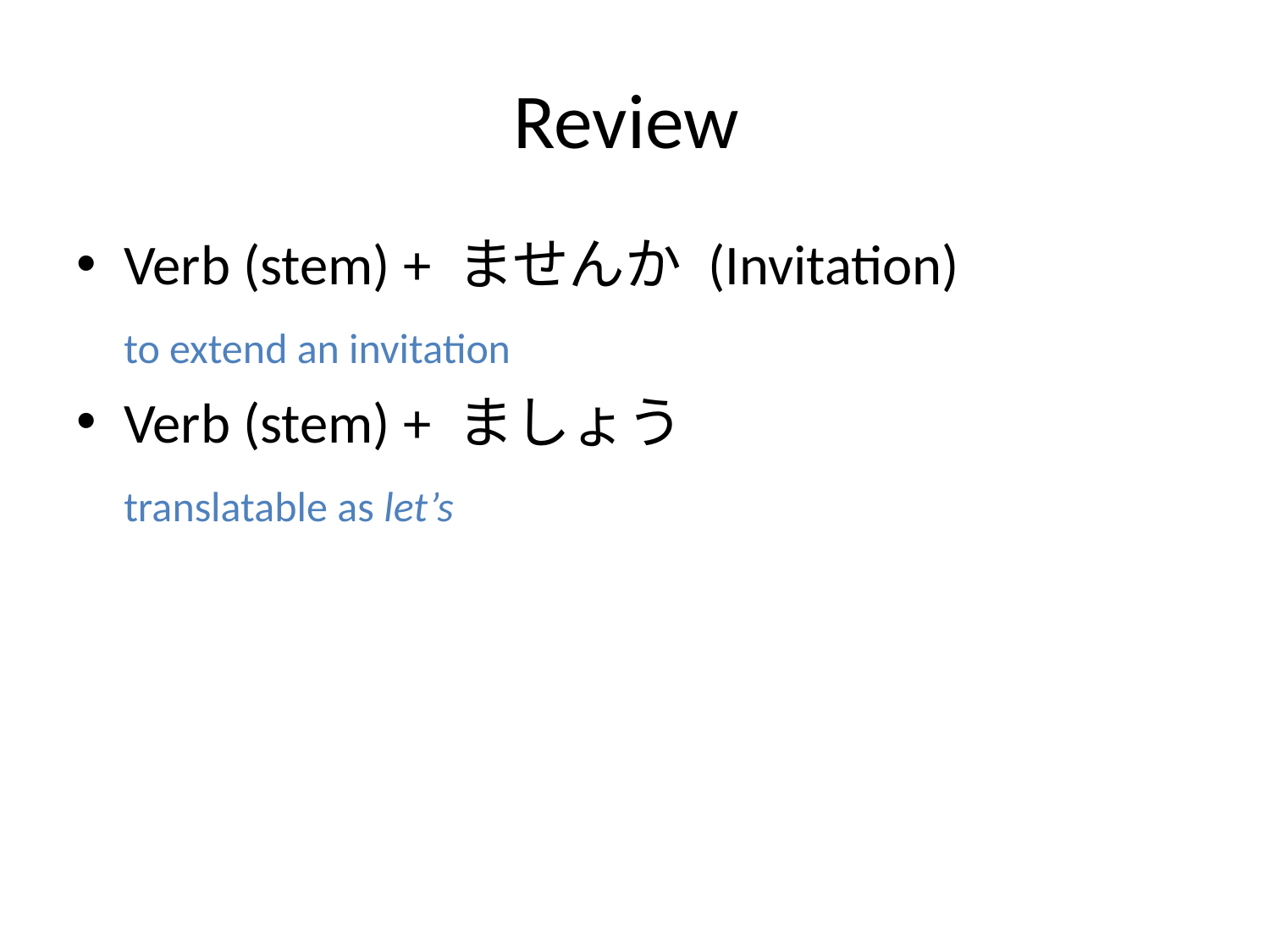

# Review
Verb (stem) + ませんか (Invitation)
	to extend an invitation
Verb (stem) + ましょう
	translatable as let’s